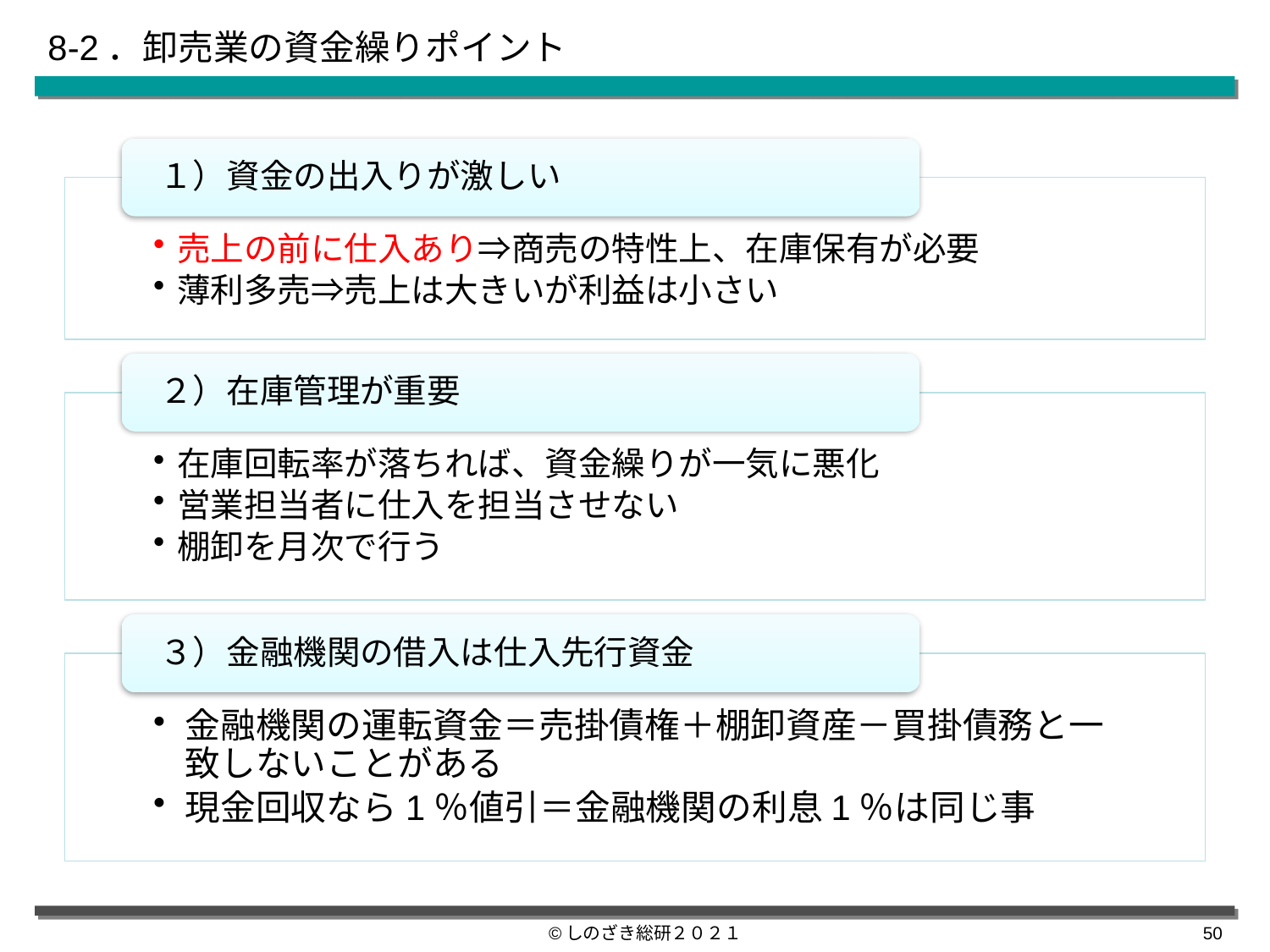

# 8-2．卸売業の資金繰りポイント
売上の前に仕入あり⇒商売の特性上、在庫保有が必要
薄利多売⇒売上は大きいが利益は小さい
１）資金の出入りが激しい
在庫回転率が落ちれば、資金繰りが一気に悪化
営業担当者に仕入を担当させない
棚卸を月次で行う
２）在庫管理が重要
金融機関の運転資金＝売掛債権＋棚卸資産－買掛債務と一致しないことがある
現金回収なら1％値引＝金融機関の利息1％は同じ事
３）金融機関の借入は仕入先行資金
©しのざき総研２０２１
50